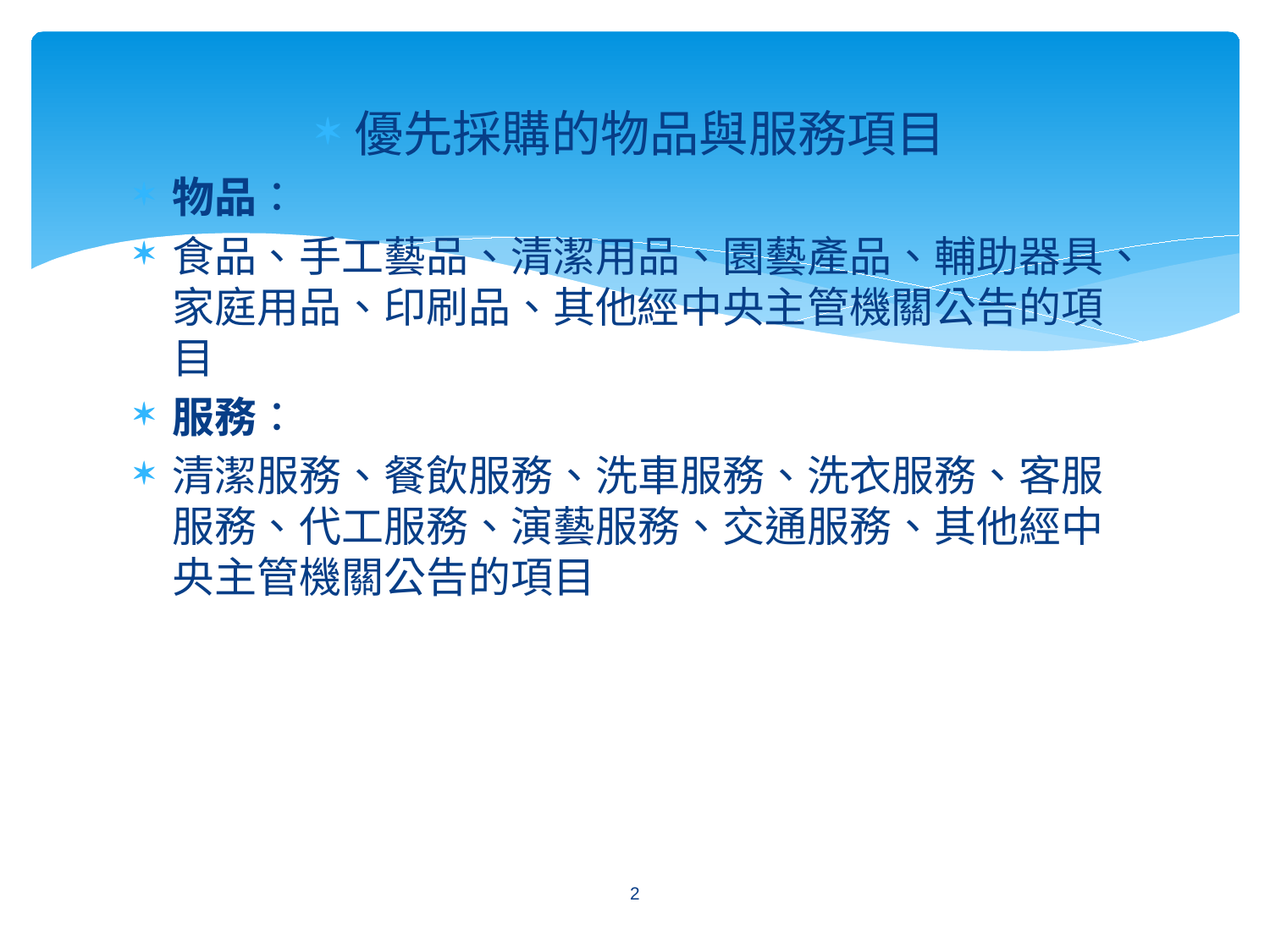

優先採購的物品與服務項目
物品：
食品、手工藝品、清潔用品、園藝產品、輔助器具、家庭用品、印刷品、其他經中央主管機關公告的項目
服務：
清潔服務、餐飲服務、洗車服務、洗衣服務、客服服務、代工服務、演藝服務、交通服務、其他經中央主管機關公告的項目
2